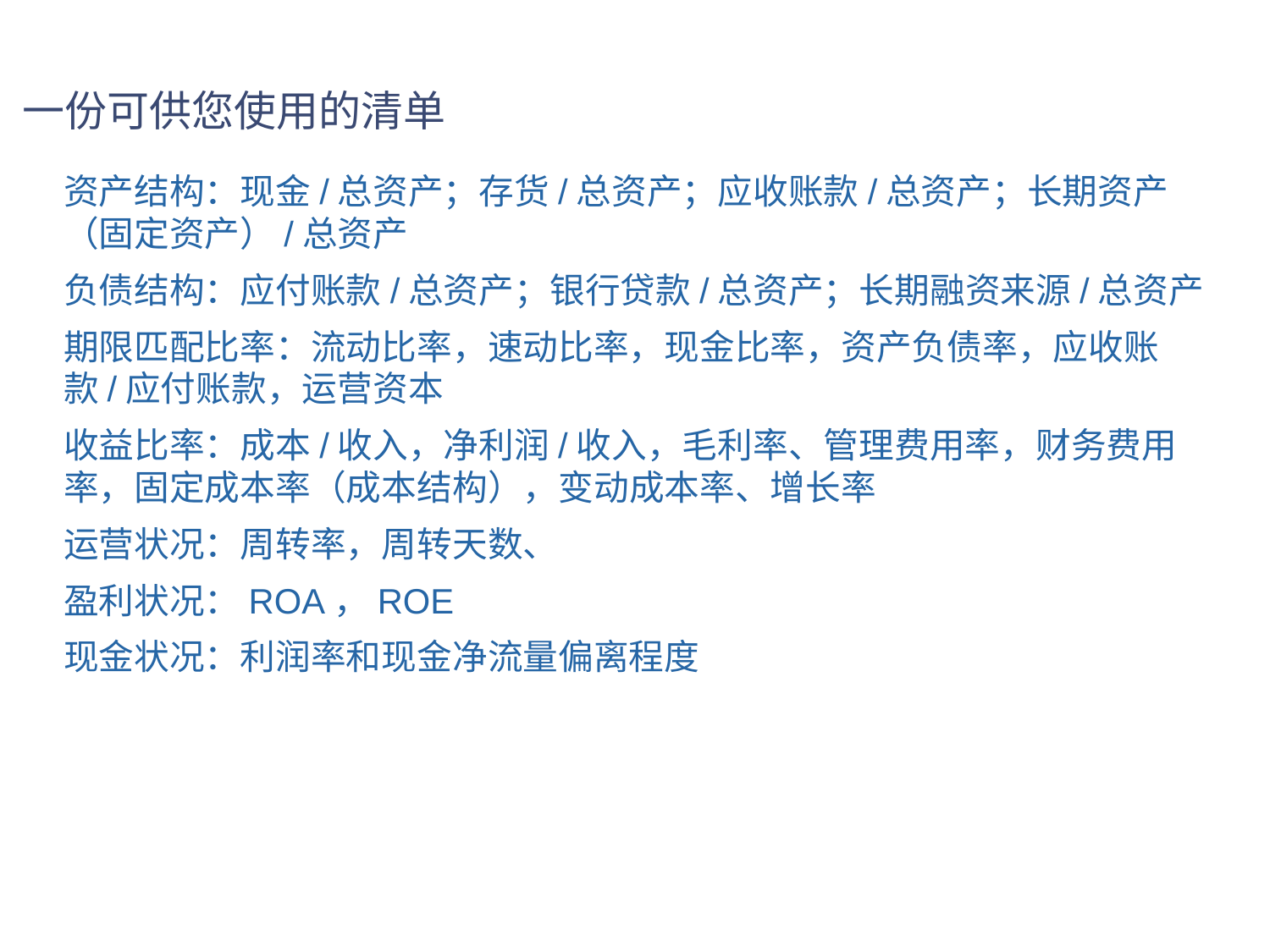

# 一份可供您使用的清单
资产结构：现金/总资产；存货/总资产；应收账款/总资产；长期资产（固定资产）/总资产
负债结构：应付账款/总资产；银行贷款/总资产；长期融资来源/总资产
期限匹配比率：流动比率，速动比率，现金比率，资产负债率，应收账款/应付账款，运营资本
收益比率：成本/收入，净利润/收入，毛利率、管理费用率，财务费用率，固定成本率（成本结构），变动成本率、增长率
运营状况：周转率，周转天数、
盈利状况：ROA，ROE
现金状况：利润率和现金净流量偏离程度